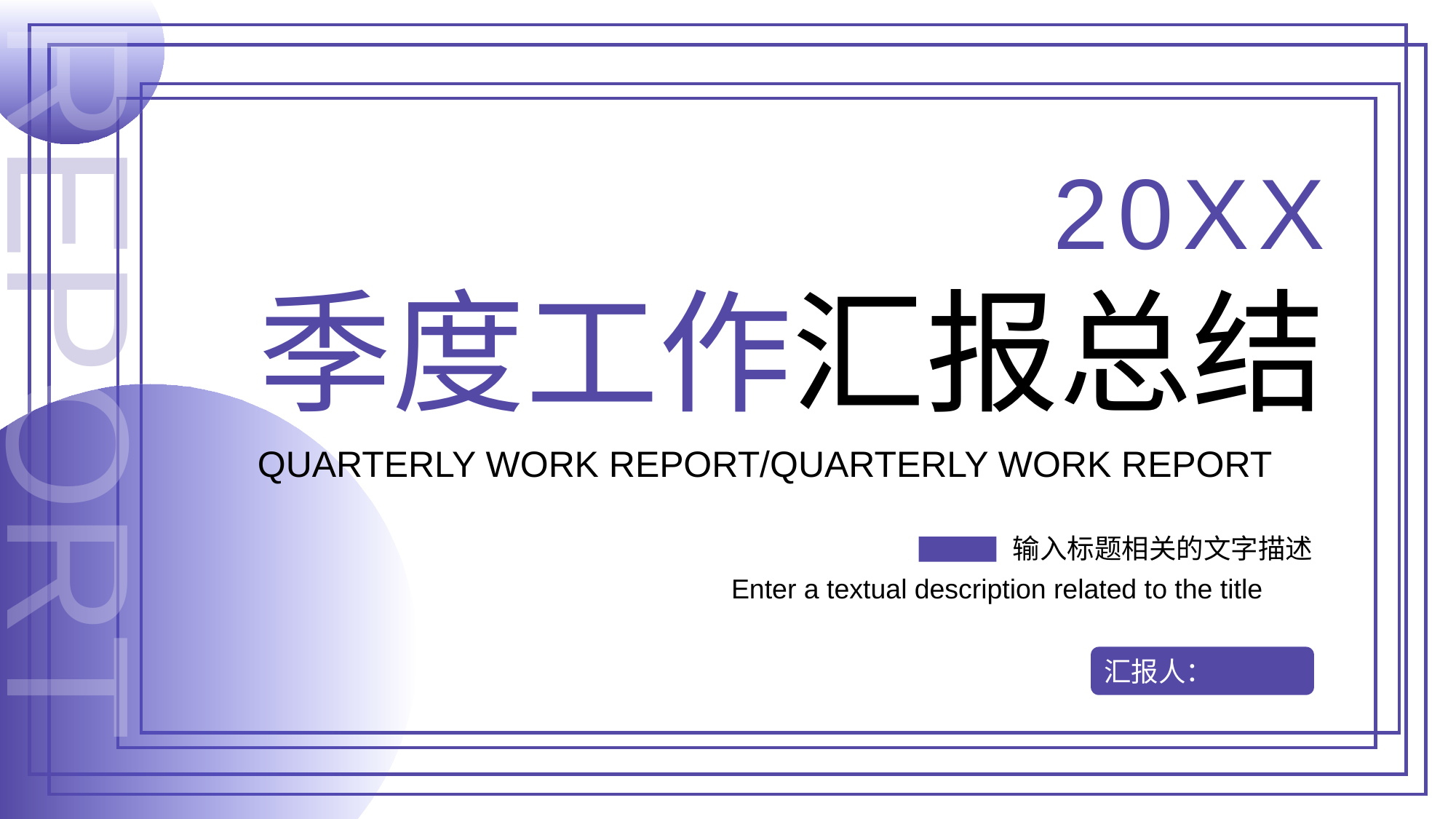

20XX
季度工作汇报总结
REPORT
QUARTERLY WORK REPORT/QUARTERLY WORK REPORT

输入标题相关的文字描述

Enter a textual description related to the title
汇报人：xxxxxx